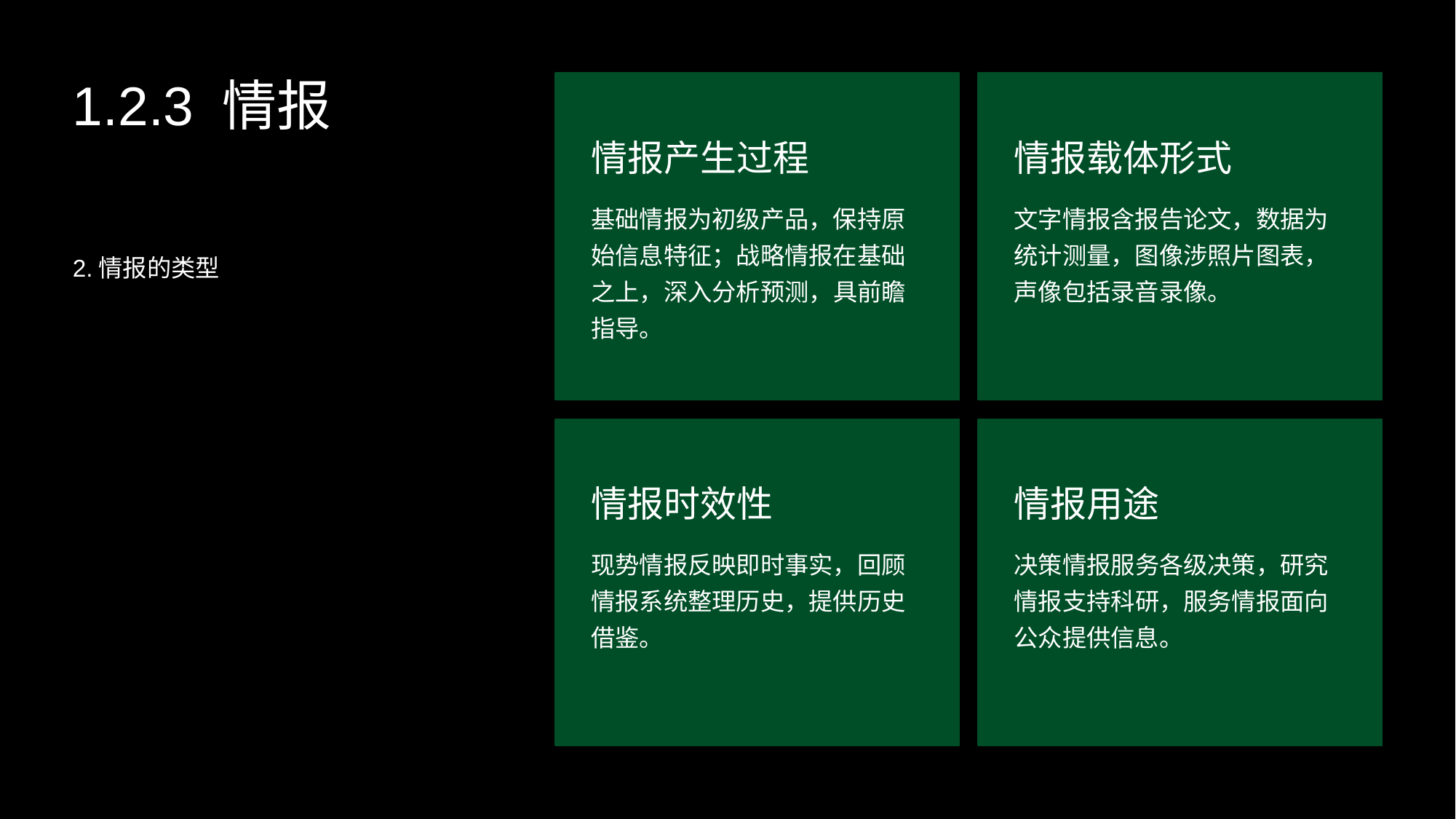

1.2.3 情报

情报产生过程
情报载体形式
基础情报为初级产品，保持原始信息特征；战略情报在基础之上，深入分析预测，具前瞻指导。
文字情报含报告论文，数据为统计测量，图像涉照片图表，声像包括录音录像。
2.情报的类型

情报时效性
情报用途
现势情报反映即时事实，回顾情报系统整理历史，提供历史借鉴。
决策情报服务各级决策，研究情报支持科研，服务情报面向公众提供信息。